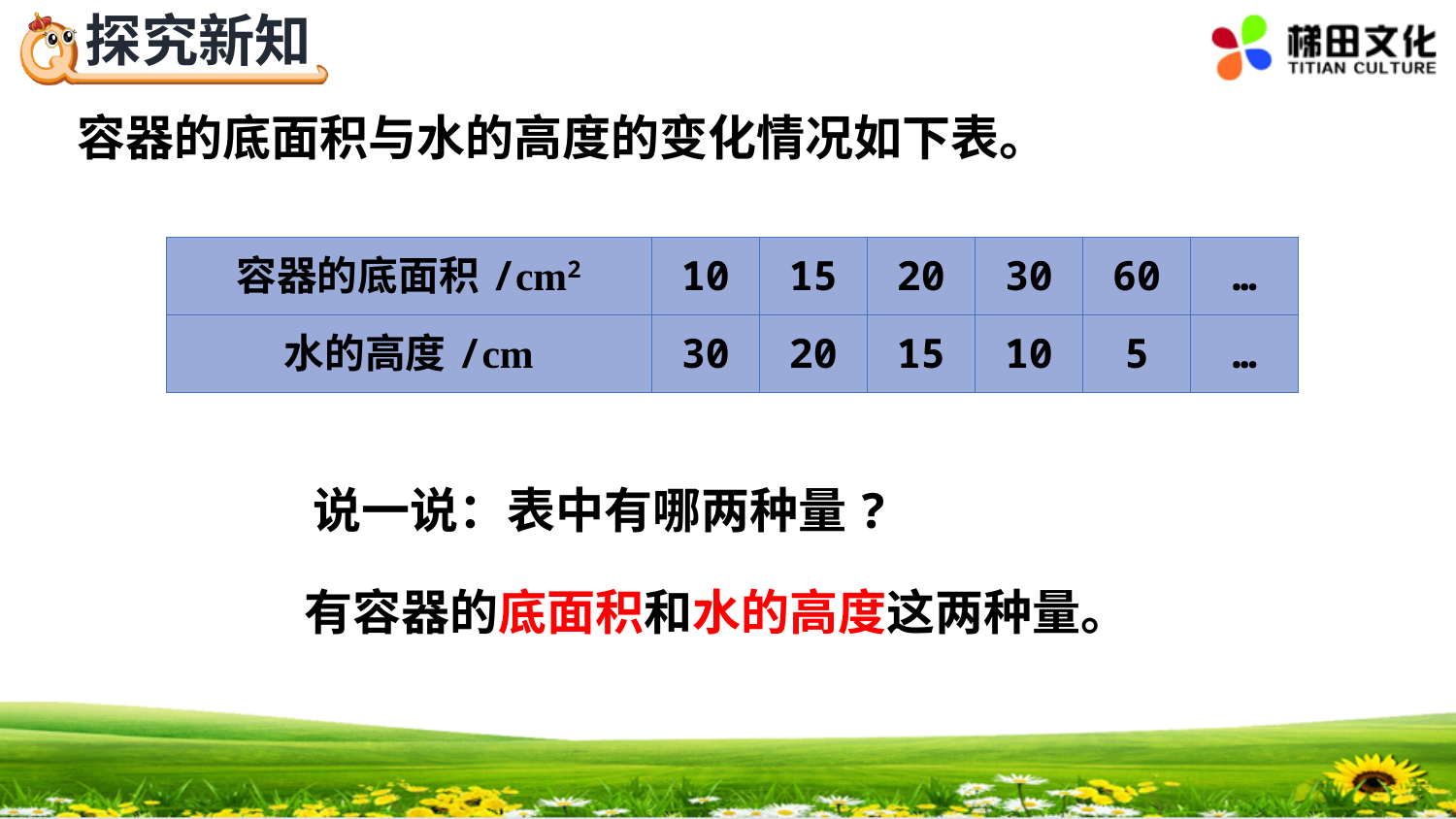

容器的底面积与水的高度的变化情况如下表。
| 容器的底面积/cm2 | 10 | 15 | 20 | 30 | 60 | … |
| --- | --- | --- | --- | --- | --- | --- |
| 水的高度/cm | 30 | 20 | 15 | 10 | 5 | … |
说一说：表中有哪两种量?
有容器的底面积和水的高度这两种量。